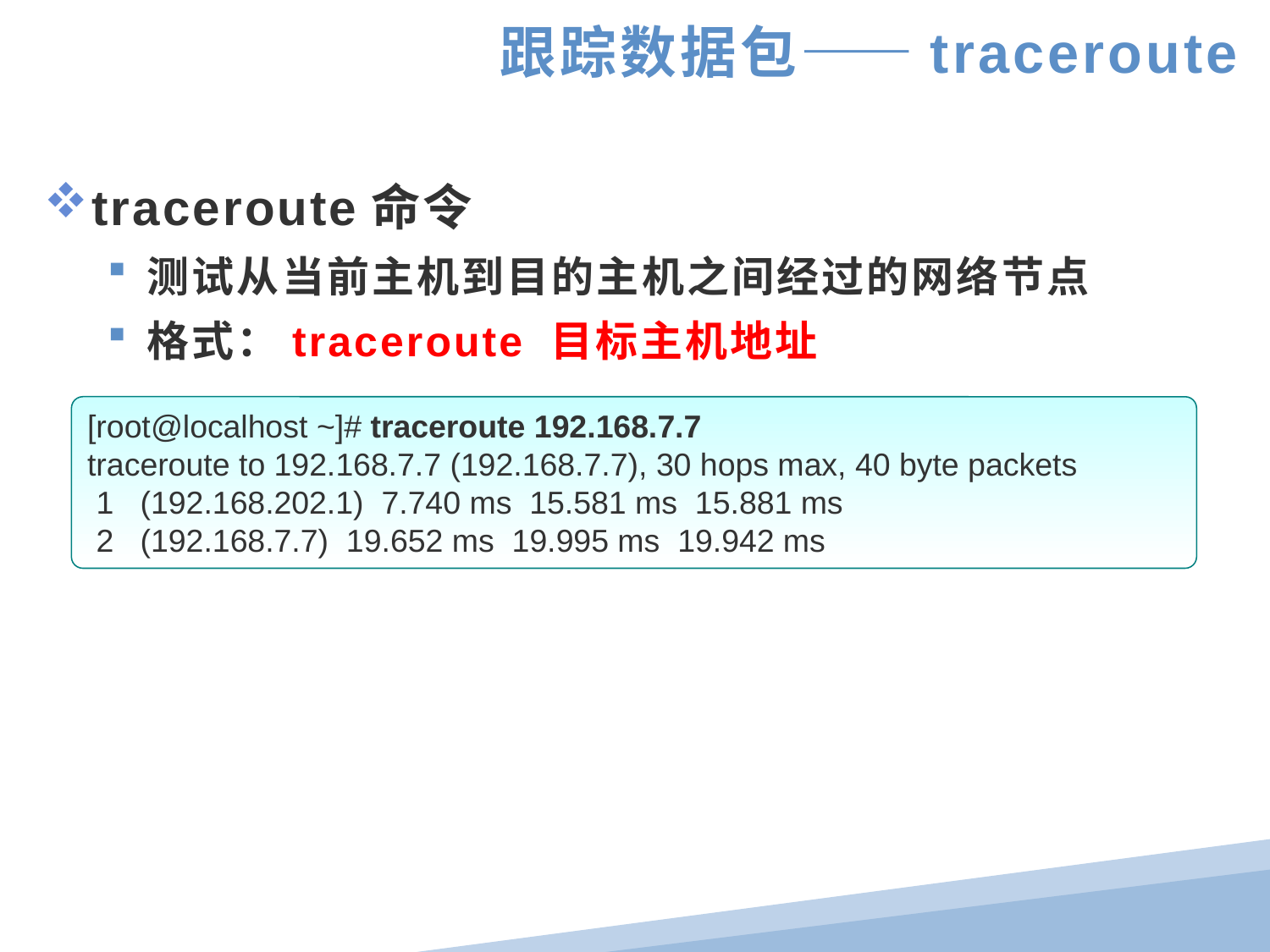

跟踪数据包——traceroute
traceroute命令
测试从当前主机到目的主机之间经过的网络节点
格式：traceroute 目标主机地址
[root@localhost ~]# traceroute 192.168.7.7
traceroute to 192.168.7.7 (192.168.7.7), 30 hops max, 40 byte packets
 1   (192.168.202.1)  7.740 ms  15.581 ms  15.881 ms
 2   (192.168.7.7)  19.652 ms  19.995 ms  19.942 ms